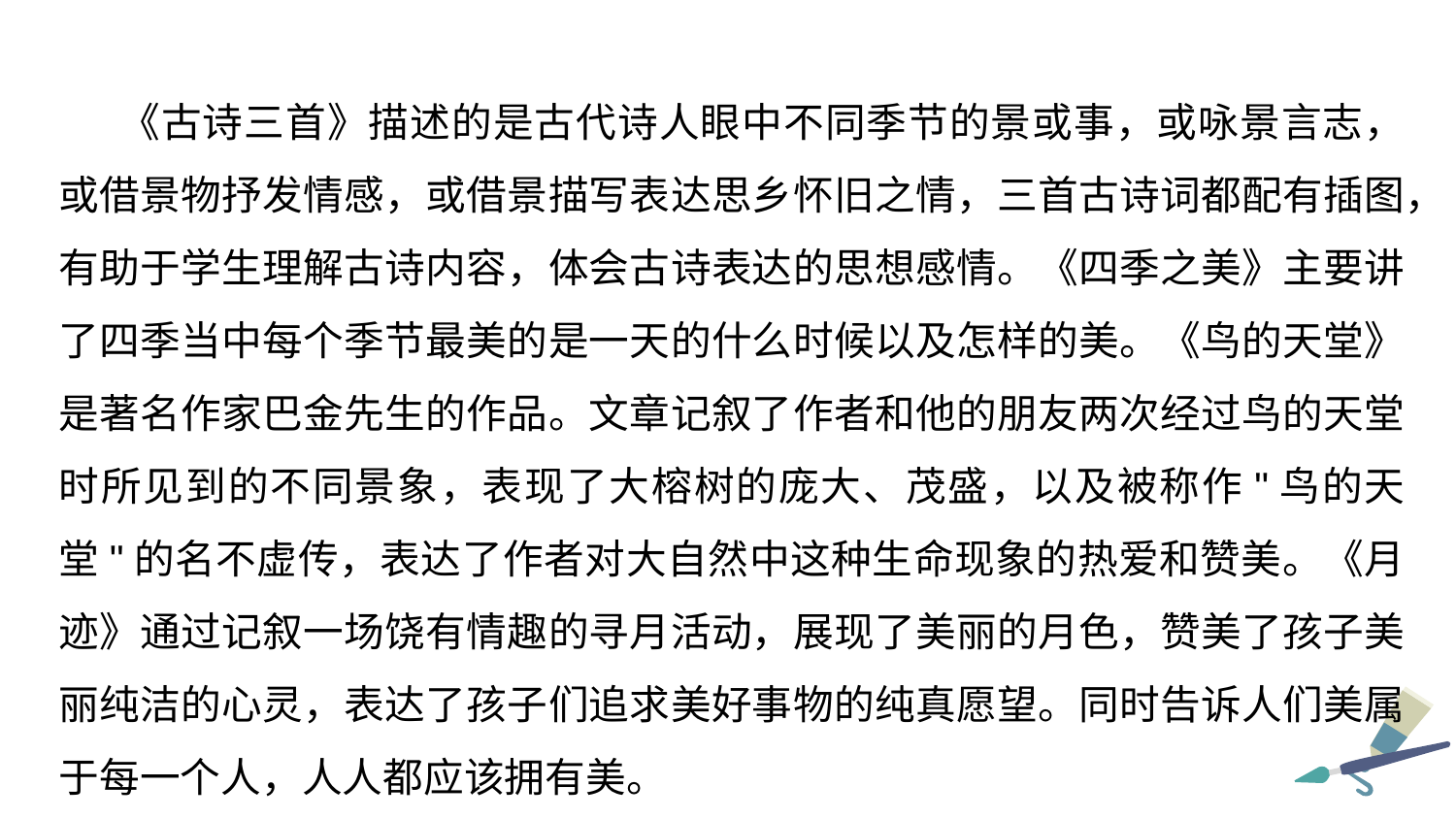

《古诗三首》描述的是古代诗人眼中不同季节的景或事，或咏景言志，或借景物抒发情感，或借景描写表达思乡怀旧之情，三首古诗词都配有插图，有助于学生理解古诗内容，体会古诗表达的思想感情。《四季之美》主要讲了四季当中每个季节最美的是一天的什么时候以及怎样的美。《鸟的天堂》是著名作家巴金先生的作品。文章记叙了作者和他的朋友两次经过鸟的天堂时所见到的不同景象，表现了大榕树的庞大、茂盛，以及被称作"鸟的天堂"的名不虚传，表达了作者对大自然中这种生命现象的热爱和赞美。《月迹》通过记叙一场饶有情趣的寻月活动，展现了美丽的月色，赞美了孩子美丽纯洁的心灵，表达了孩子们追求美好事物的纯真愿望。同时告诉人们美属于每一个人，人人都应该拥有美。